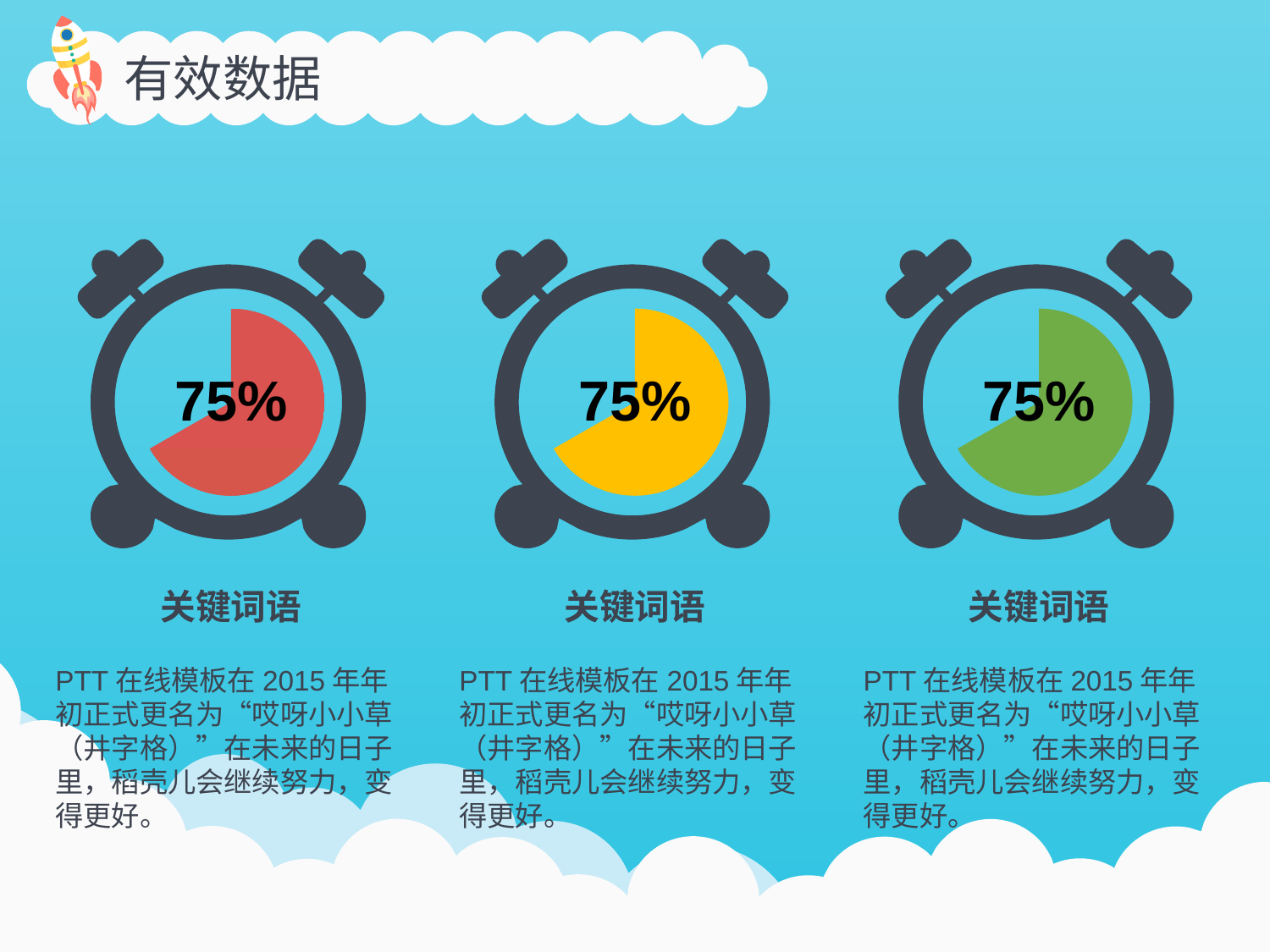

有效数据

75%
75%
75%
关键词语
关键词语
关键词语
PTT在线模板在2015年年初正式更名为“哎呀小小草（井字格）”在未来的日子里，稻壳儿会继续努力，变得更好。
PTT在线模板在2015年年初正式更名为“哎呀小小草（井字格）”在未来的日子里，稻壳儿会继续努力，变得更好。
PTT在线模板在2015年年初正式更名为“哎呀小小草（井字格）”在未来的日子里，稻壳儿会继续努力，变得更好。